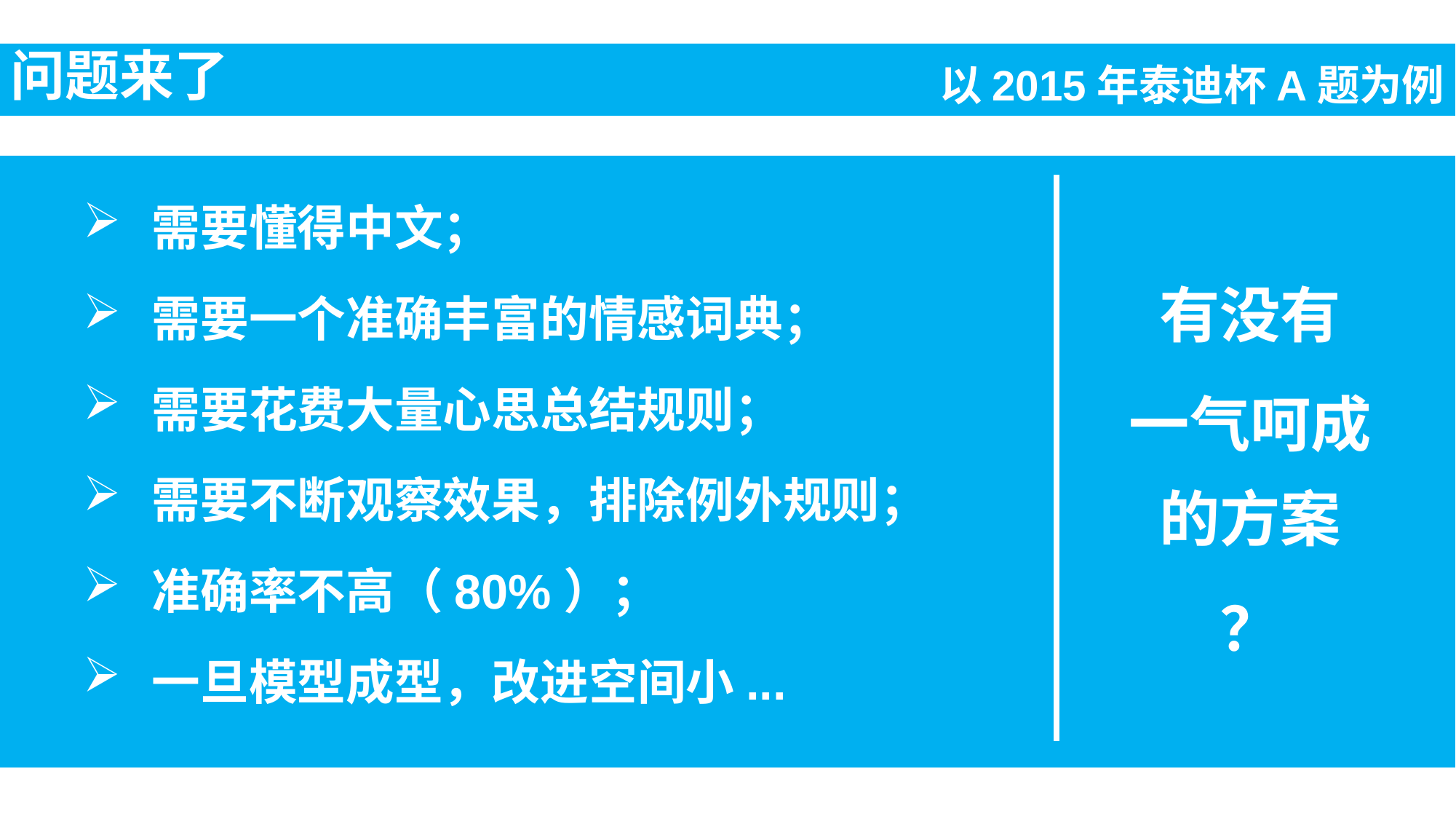

问题来了
以2015年泰迪杯A题为例
需要懂得中文；
需要一个准确丰富的情感词典；
需要花费大量心思总结规则；
需要不断观察效果，排除例外规则；
准确率不高（80%）；
一旦模型成型，改进空间小...
有没有
一气呵成的方案
？